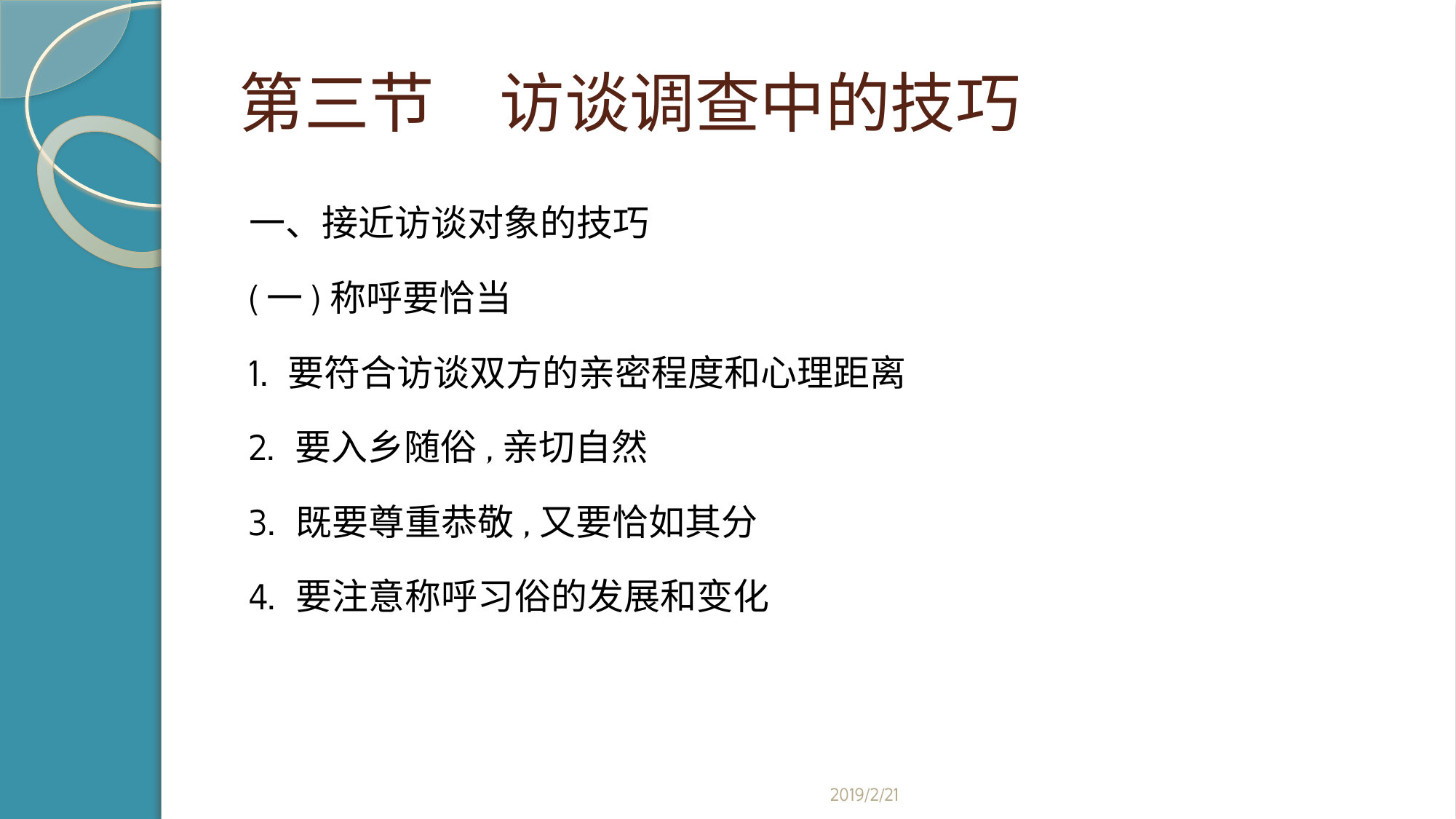

# 第三节　访谈调查中的技巧
一、接近访谈对象的技巧
(一)称呼要恰当
1. 要符合访谈双方的亲密程度和心理距离
2. 要入乡随俗,亲切自然
3. 既要尊重恭敬,又要恰如其分
4. 要注意称呼习俗的发展和变化

2019/2/21